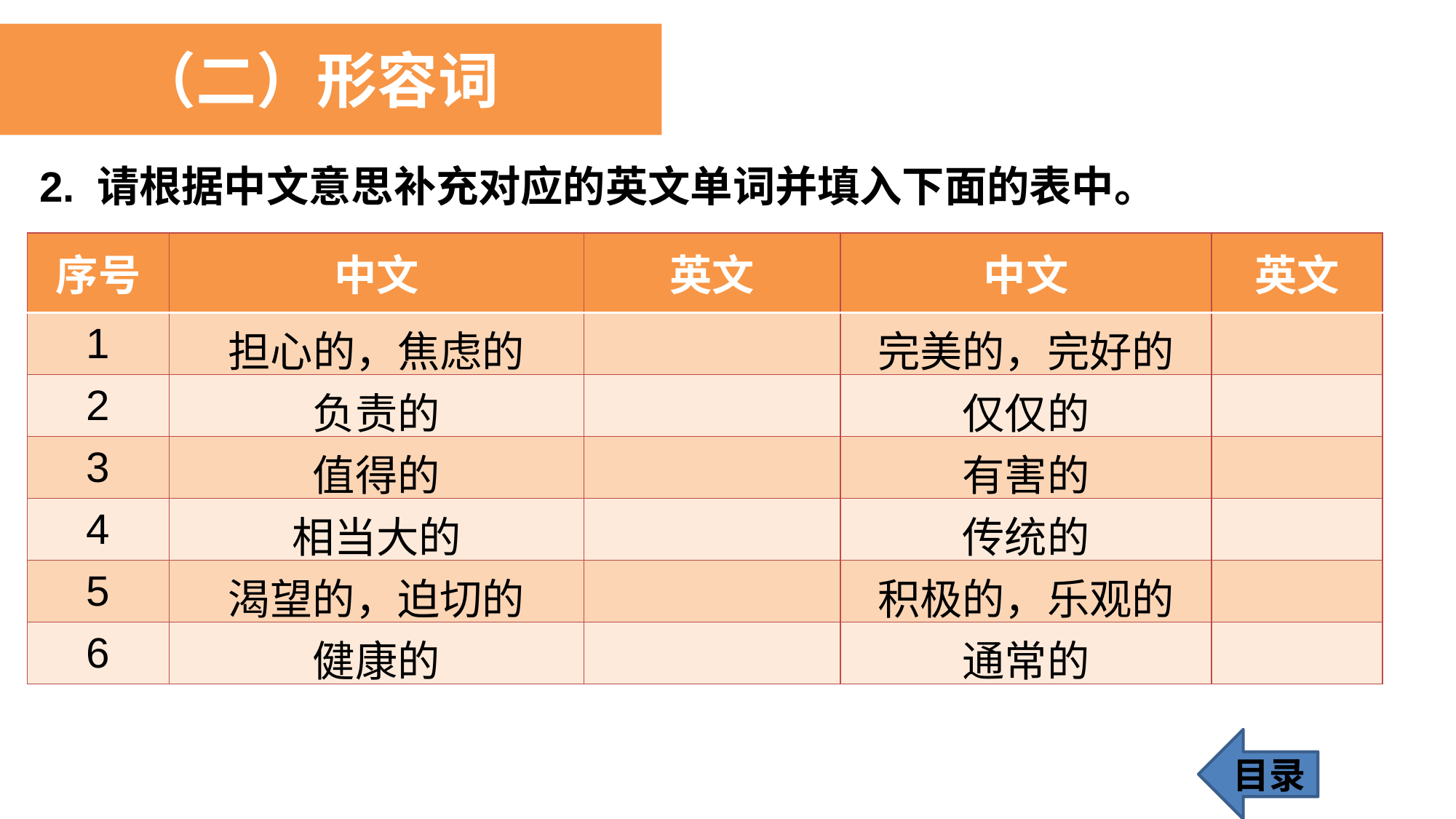

（二）形容词
2. 请根据中文意思补充对应的英文单词并填入下面的表中。
| 序号 | 中文 | 英文 | 中文 | 英文 |
| --- | --- | --- | --- | --- |
| 1 | 担心的，焦虑的 |  | 完美的，完好的 |  |
| 2 | 负责的 |  | 仅仅的 |  |
| 3 | 值得的 |  | 有害的 |  |
| 4 | 相当大的 |  | 传统的 |  |
| 5 | 渴望的，迫切的 |  | 积极的，乐观的 |  |
| 6 | 健康的 |  | 通常的 |  |
目录
95